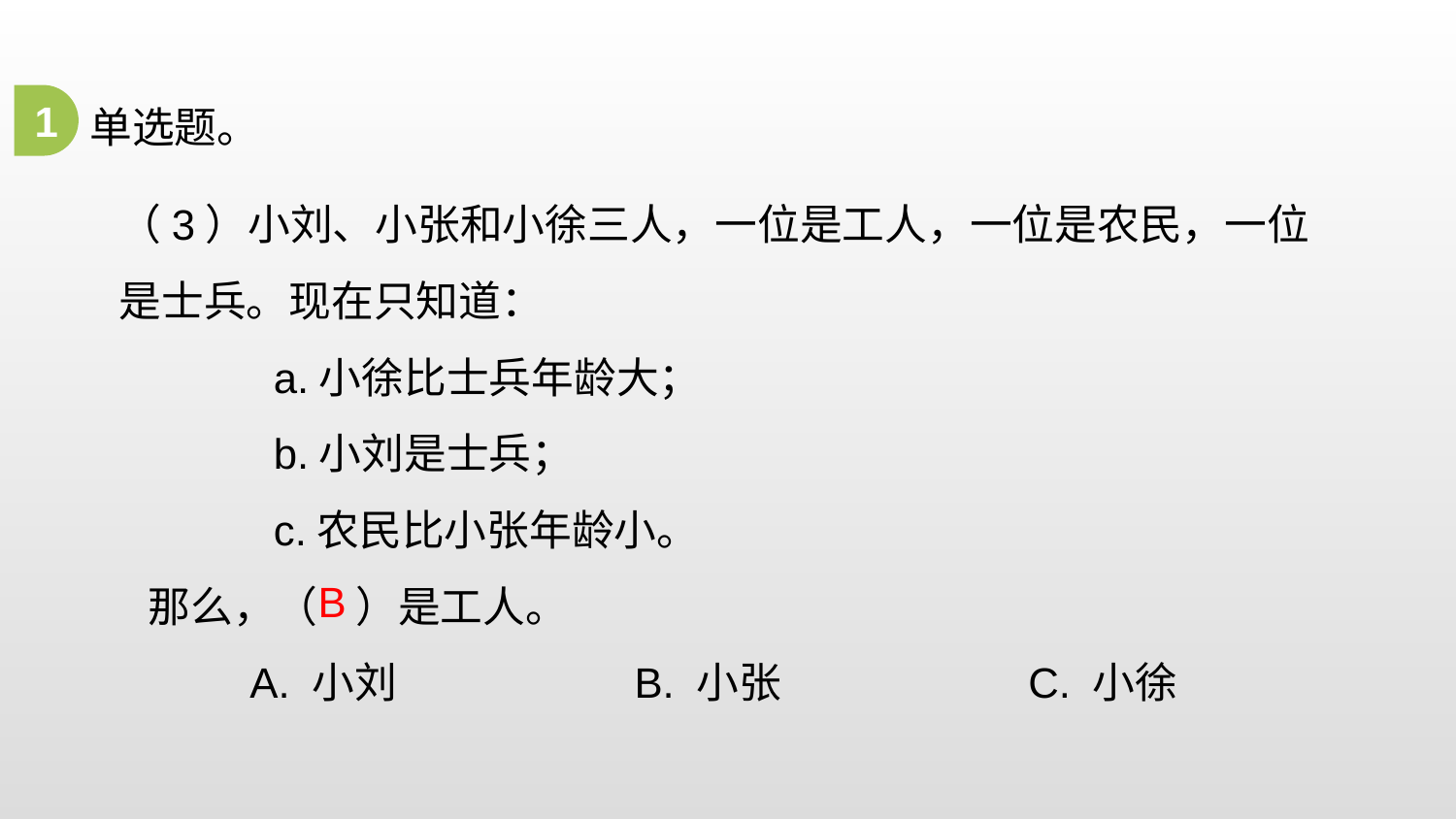

1
单选题。
（3）小刘、小张和小徐三人，一位是工人，一位是农民，一位是士兵。现在只知道：
             a.小徐比士兵年龄大；
             b.小刘是士兵；
             c.农民比小张年龄小。
  那么，（    ）是工人。
           A. 小刘                        B. 小张                         C. 小徐
B